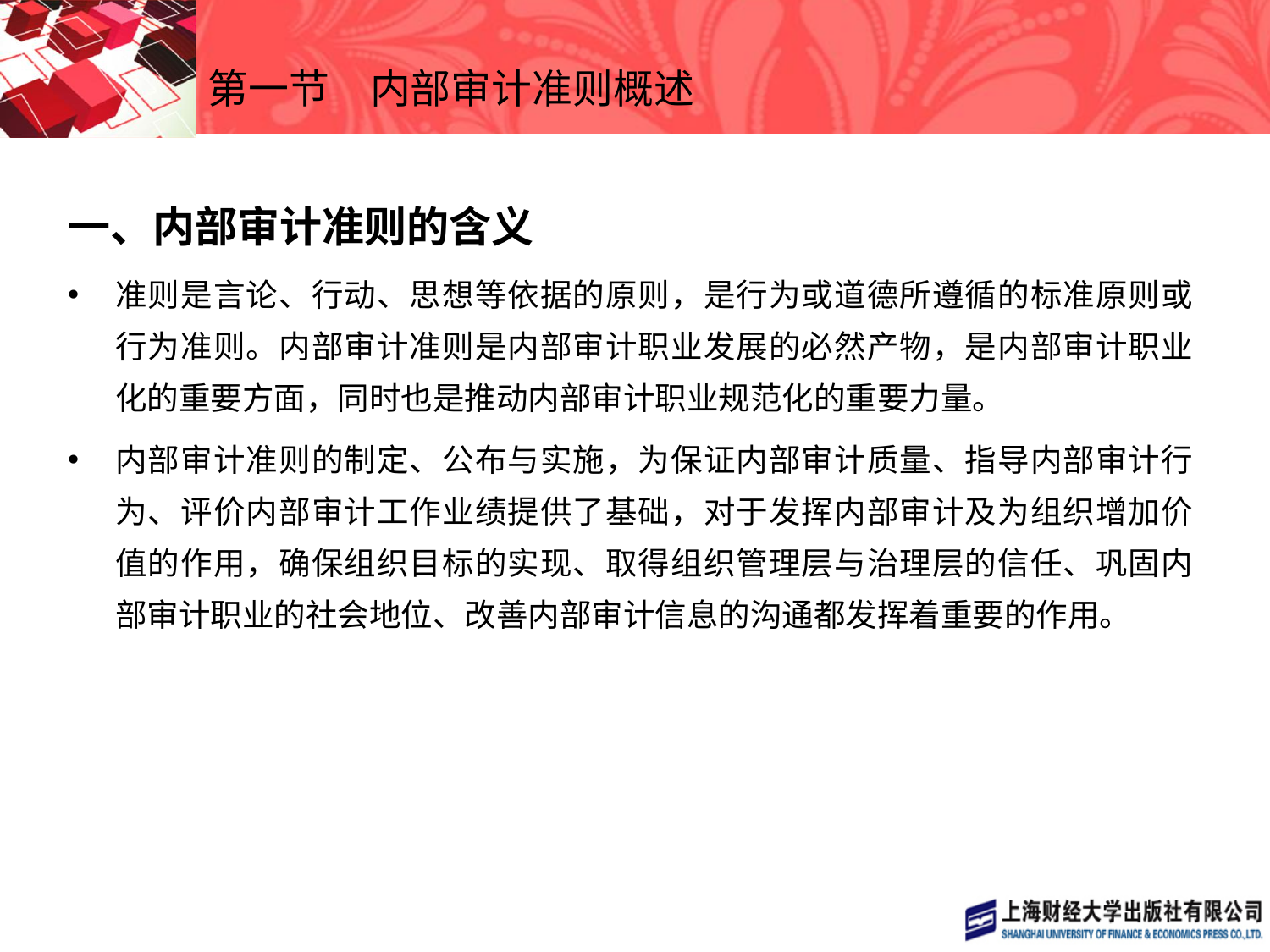

# 第一节　内部审计准则概述
一、内部审计准则的含义
准则是言论、行动、思想等依据的原则，是行为或道德所遵循的标准原则或行为准则。内部审计准则是内部审计职业发展的必然产物，是内部审计职业化的重要方面，同时也是推动内部审计职业规范化的重要力量。
内部审计准则的制定、公布与实施，为保证内部审计质量、指导内部审计行为、评价内部审计工作业绩提供了基础，对于发挥内部审计及为组织增加价值的作用，确保组织目标的实现、取得组织管理层与治理层的信任、巩固内部审计职业的社会地位、改善内部审计信息的沟通都发挥着重要的作用。